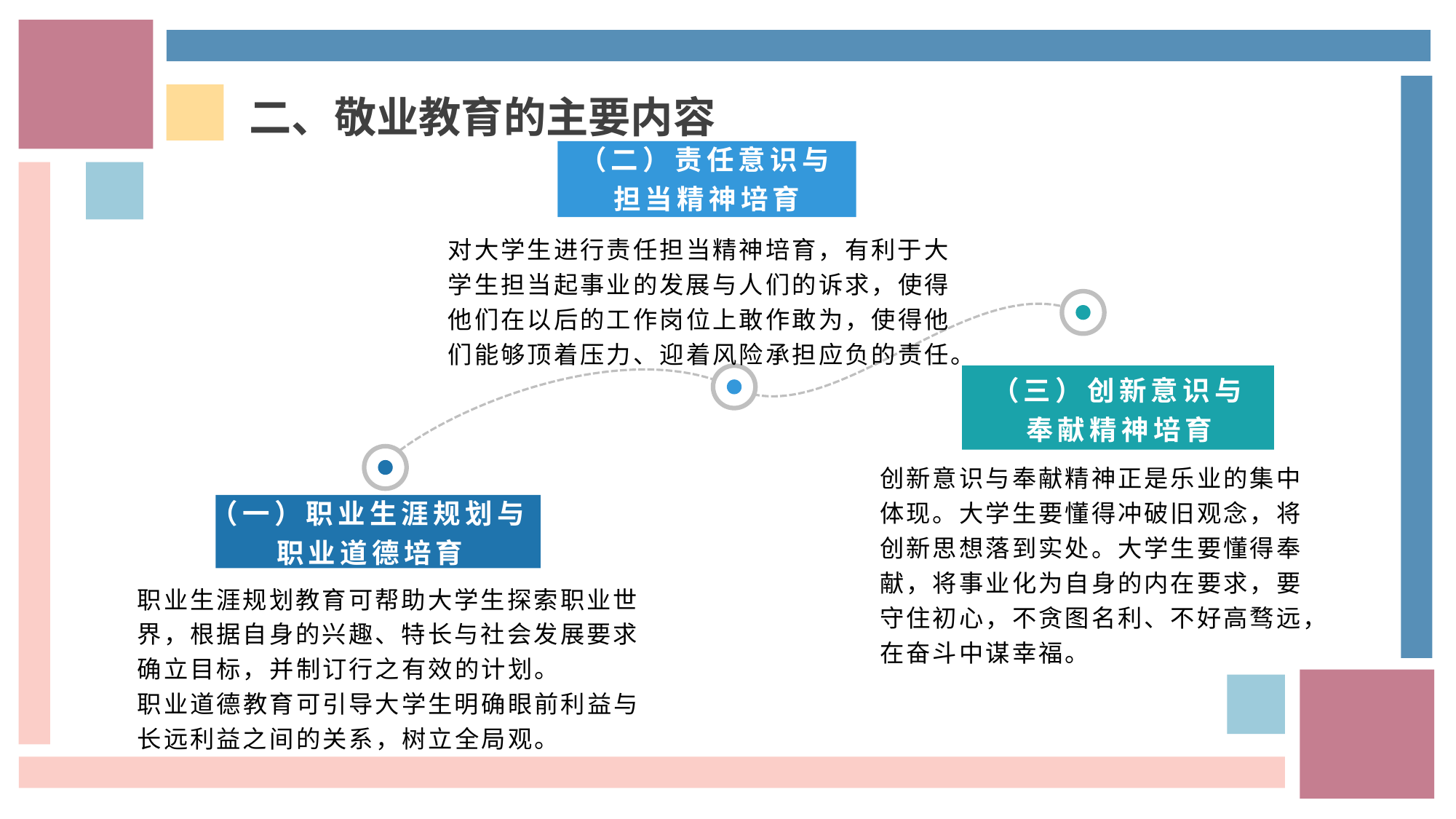

二、敬业教育的主要内容

（二）责任意识与担当精神培育

对大学生进行责任担当精神培育，有利于大学生担当起事业的发展与人们的诉求，使得他们在以后的工作岗位上敢作敢为，使得他们能够顶着压力、迎着风险承担应负的责任。

（三）创新意识与奉献精神培育

创新意识与奉献精神正是乐业的集中体现。大学生要懂得冲破旧观念，将创新思想落到实处。大学生要懂得奉献，将事业化为自身的内在要求，要守住初心，不贪图名利、不好高骛远，在奋斗中谋幸福。

（一）职业生涯规划与职业道德培育
职业生涯规划教育可帮助大学生探索职业世界，根据自身的兴趣、特长与社会发展要求确立目标，并制订行之有效的计划。
职业道德教育可引导大学生明确眼前利益与长远利益之间的关系，树立全局观。